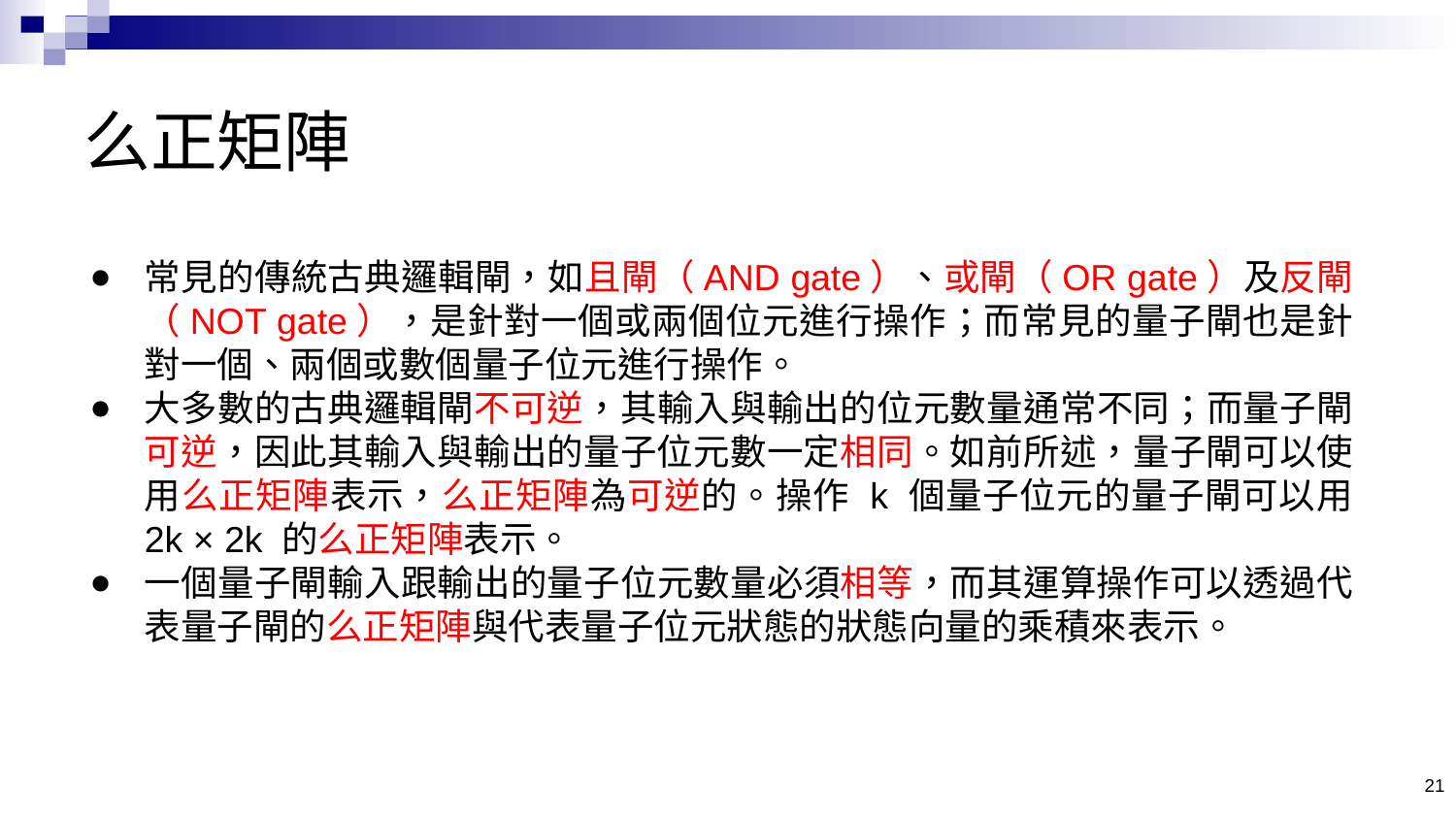

# 么正矩陣
常見的傳統古典邏輯閘，如且閘（AND gate）、或閘（OR gate）及反閘（NOT gate），是針對一個或兩個位元進行操作；而常見的量子閘也是針對一個、兩個或數個量子位元進行操作。
大多數的古典邏輯閘不可逆，其輸入與輸出的位元數量通常不同；而量子閘可逆，因此其輸入與輸出的量子位元數一定相同。如前所述，量子閘可以使用么正矩陣表示，么正矩陣為可逆的。操作 k 個量子位元的量子閘可以用 2k × 2k 的么正矩陣表示。
一個量子閘輸入跟輸出的量子位元數量必須相等，而其運算操作可以透過代表量子閘的么正矩陣與代表量子位元狀態的狀態向量的乘積來表示。

21